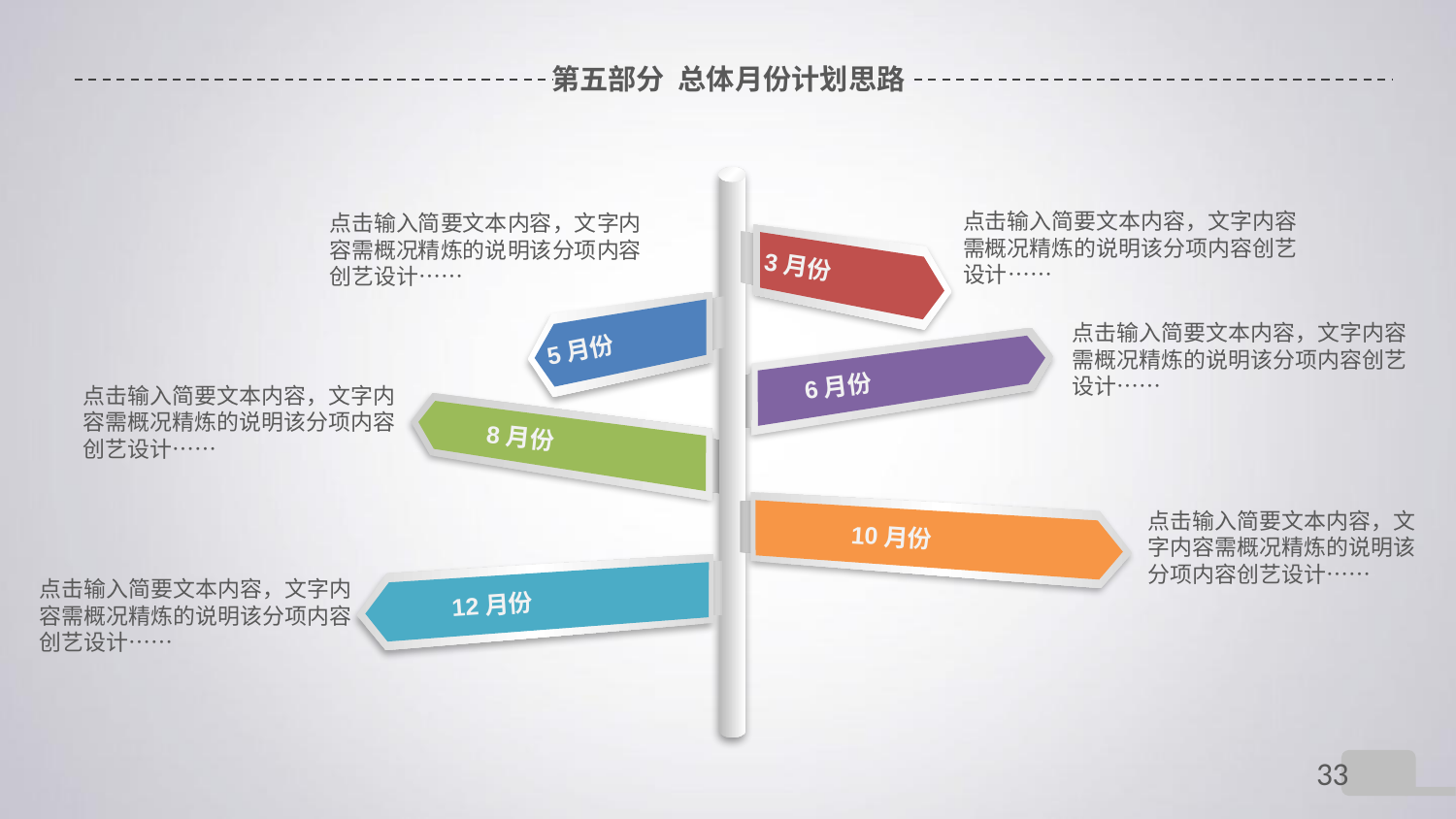

# 第五部分  总体月份计划思路

点击输入简要文本内容，文字内容需概况精炼的说明该分项内容创艺设计……
点击输入简要文本内容，文字内容需概况精炼的说明该分项内容创艺设计……

3月份

点击输入简要文本内容，文字内容需概况精炼的说明该分项内容创艺设计……
5月份

6月份
点击输入简要文本内容，文字内容需概况精炼的说明该分项内容创艺设计……

8月份

点击输入简要文本内容，文字内容需概况精炼的说明该分项内容创艺设计……
10月份

点击输入简要文本内容，文字内容需概况精炼的说明该分项内容创艺设计……
12月份